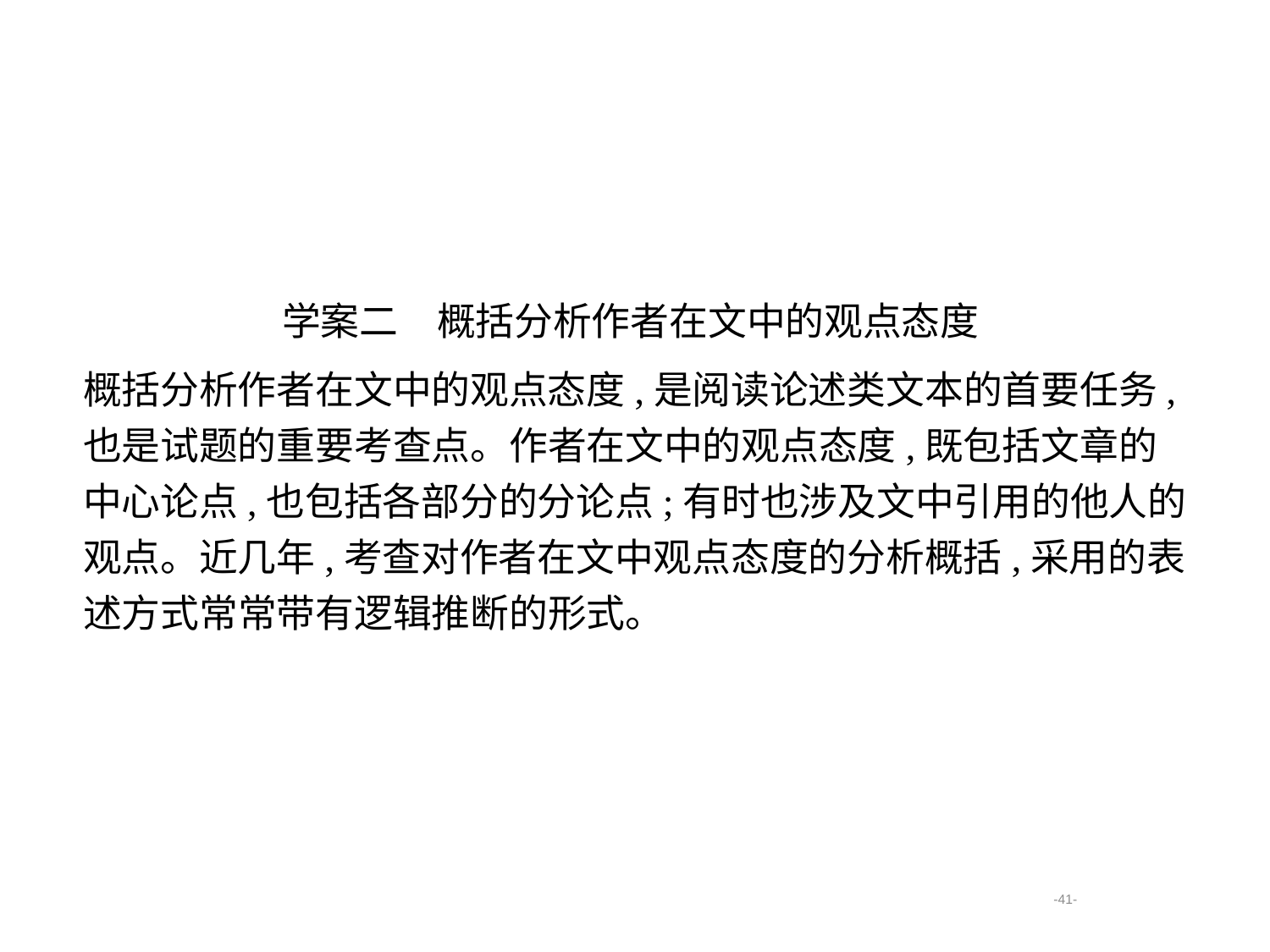

学案二　概括分析作者在文中的观点态度
概括分析作者在文中的观点态度,是阅读论述类文本的首要任务,也是试题的重要考查点。作者在文中的观点态度,既包括文章的中心论点,也包括各部分的分论点;有时也涉及文中引用的他人的观点。近几年,考查对作者在文中观点态度的分析概括,采用的表述方式常常带有逻辑推断的形式。
-41-